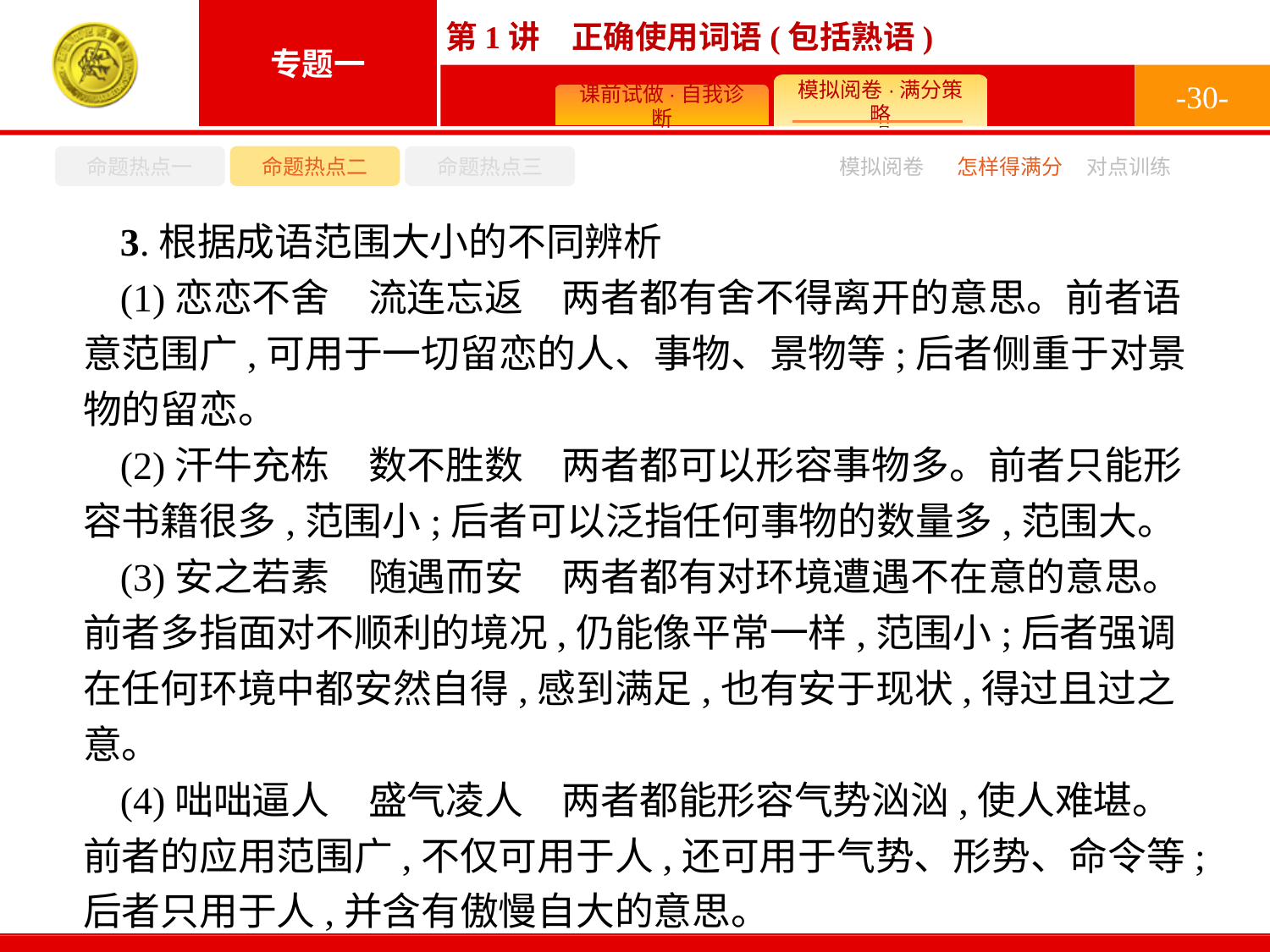

-30-
命题热点一
命题热点二
命题热点三
怎样得满分
模拟阅卷
对点训练
3.根据成语范围大小的不同辨析
(1)恋恋不舍　流连忘返　两者都有舍不得离开的意思。前者语意范围广,可用于一切留恋的人、事物、景物等;后者侧重于对景物的留恋。
(2)汗牛充栋　数不胜数　两者都可以形容事物多。前者只能形容书籍很多,范围小;后者可以泛指任何事物的数量多,范围大。
(3)安之若素　随遇而安　两者都有对环境遭遇不在意的意思。前者多指面对不顺利的境况,仍能像平常一样,范围小;后者强调在任何环境中都安然自得,感到满足,也有安于现状,得过且过之意。
(4)咄咄逼人　盛气凌人　两者都能形容气势汹汹,使人难堪。前者的应用范围广,不仅可用于人,还可用于气势、形势、命令等;后者只用于人,并含有傲慢自大的意思。